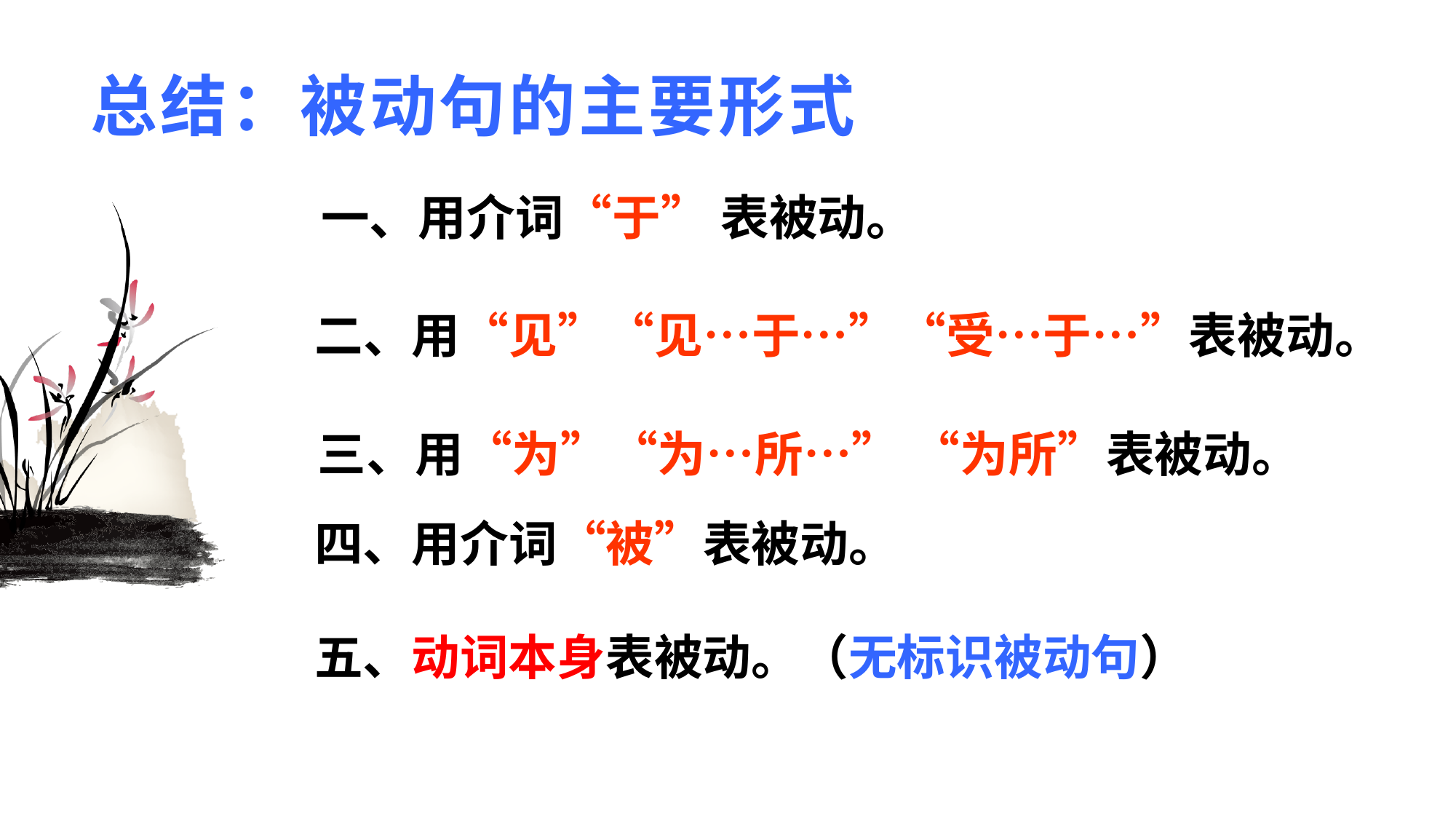

# 总结：被动句的主要形式
一、用介词“于” 表被动。
二、用“见”“见…于…”“受…于…”表被动。
 三、用“为”“为…所…” “为所”表被动。
四、用介词“被”表被动。
五、动词本身表被动。（无标识被动句）